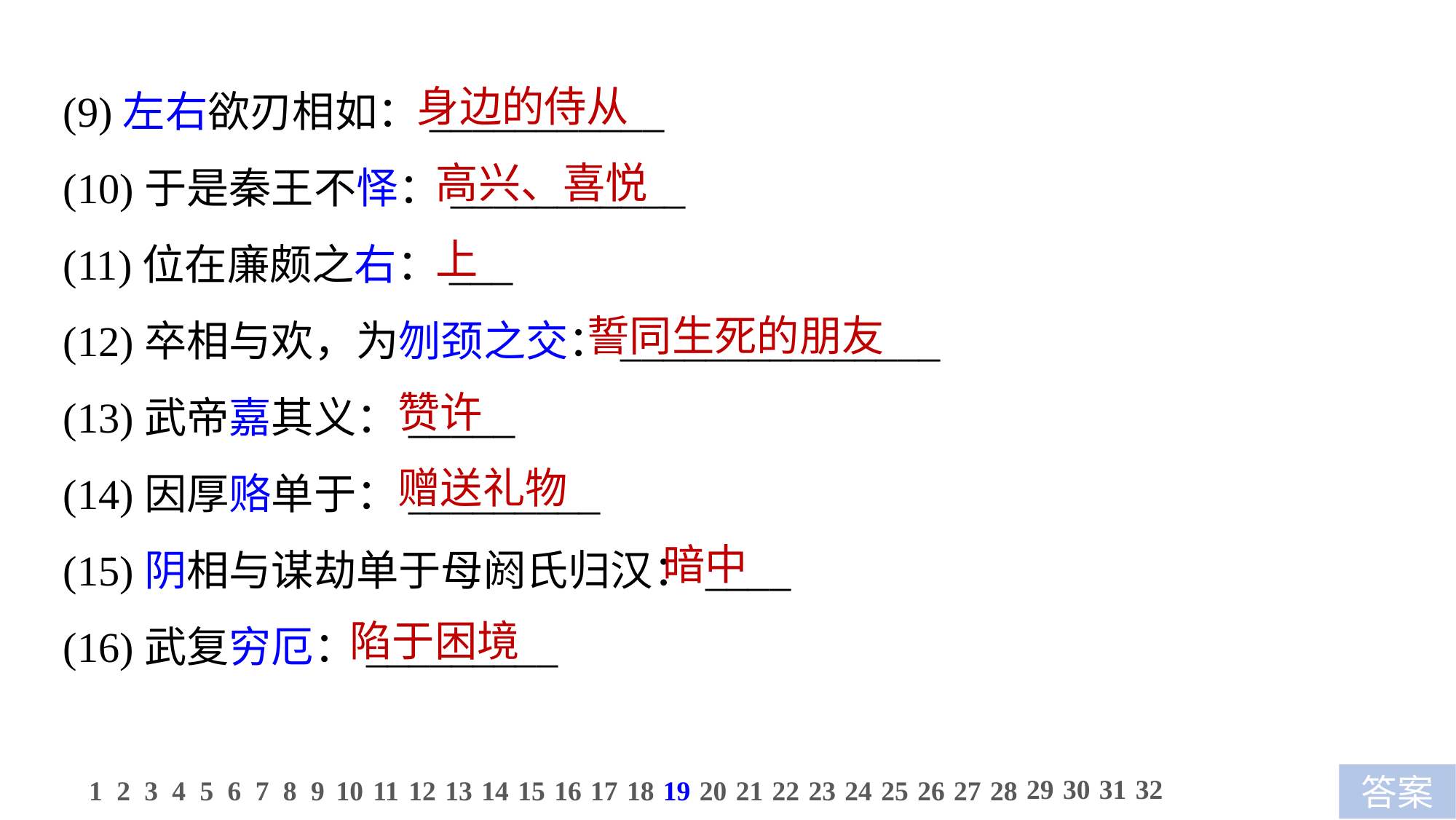

身边的侍从
        高兴、喜悦
        上
                        誓同生死的朋友
    赞许
    赠送礼物
                                暗中
陷于困境
(9)左右欲刃相如：___________
(10)于是秦王不怿：___________
(11)位在廉颇之右：___
(12)卒相与欢，为刎颈之交：_______________
(13)武帝嘉其义：_____
(14)因厚赂单于：_________
(15)阴相与谋劫单于母阏氏归汉：____
(16)武复穷厄：_________
29
30
31
32
1
2
3
4
5
6
7
8
9
10
11
12
13
14
15
16
17
18
19
20
21
22
23
24
25
26
27
28
答案